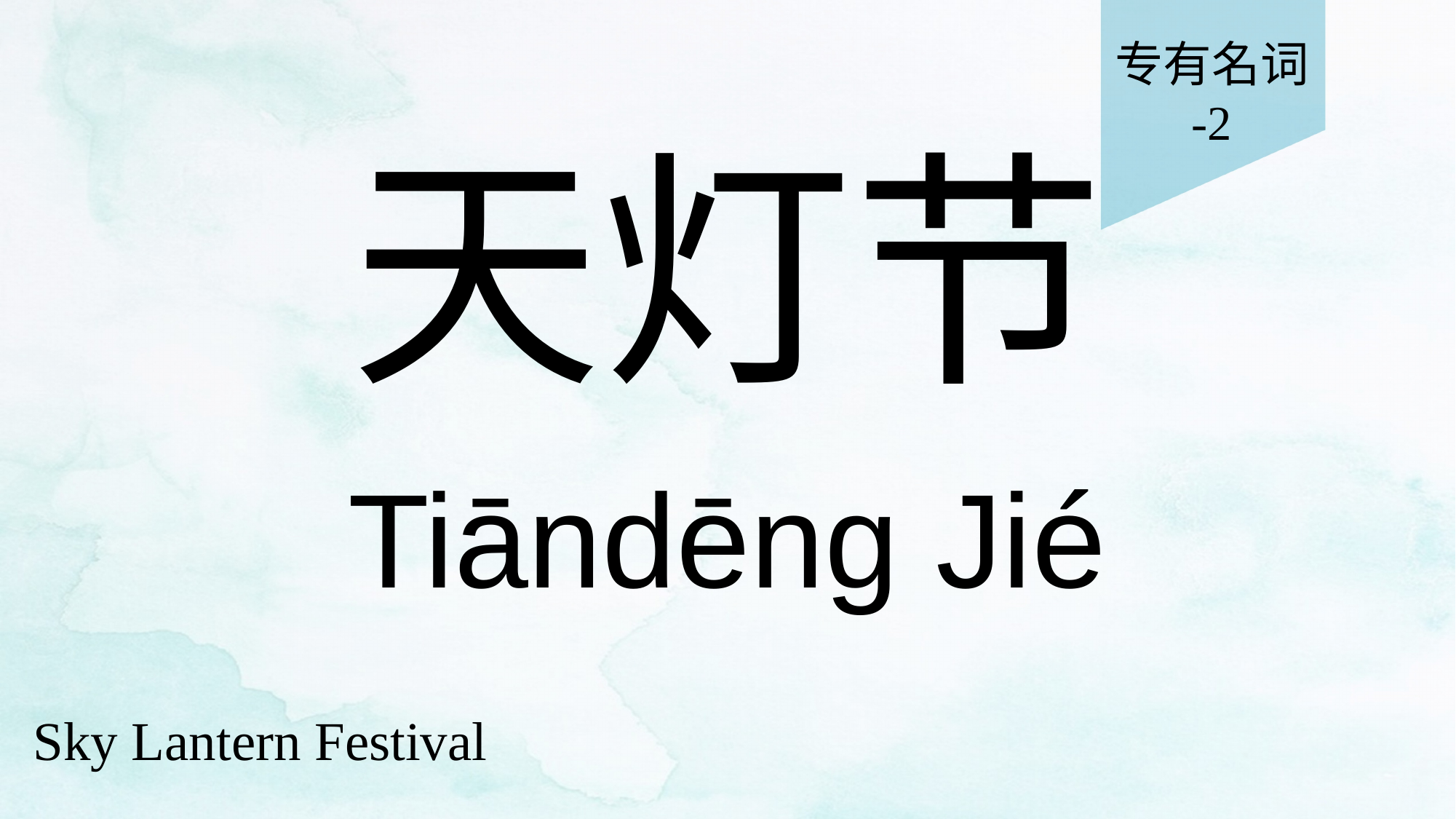

专有名词
-2
# 天灯节
Tiāndēng Jié
Sky Lantern Festival